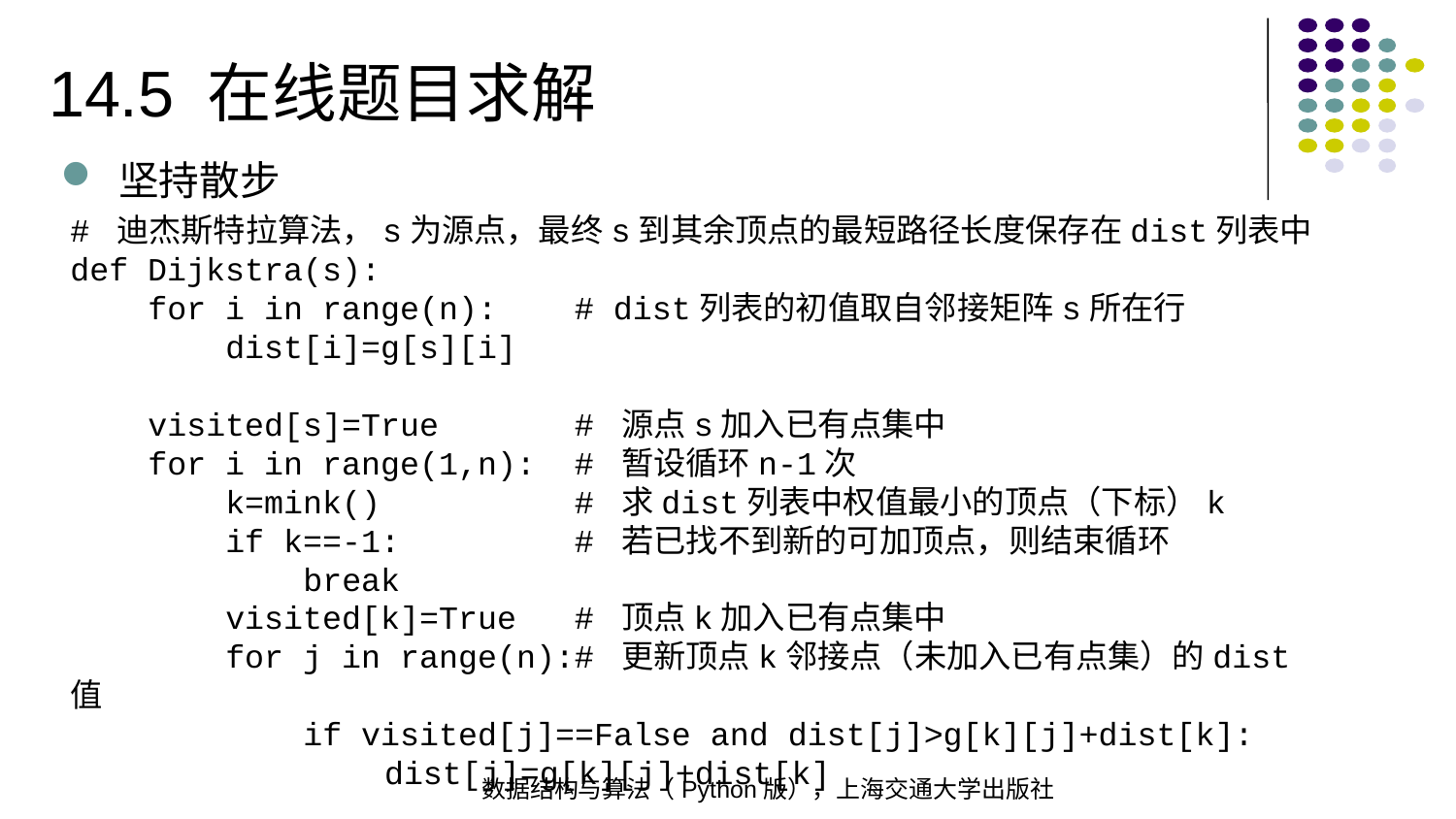

14.5 在线题目求解
坚持散步
# 迪杰斯特拉算法，s为源点，最终s到其余顶点的最短路径长度保存在dist列表中
def Dijkstra(s):
    for i in range(n):    # dist列表的初值取自邻接矩阵s所在行
        dist[i]=g[s][i]

    visited[s]=True       # 源点s加入已有点集中
    for i in range(1,n):  # 暂设循环n-1次
        k=mink()          # 求dist列表中权值最小的顶点（下标）k
        if k==-1:         # 若已找不到新的可加顶点，则结束循环
            break
        visited[k]=True   # 顶点k加入已有点集中
        for j in range(n):# 更新顶点k邻接点（未加入已有点集）的dist值
            if visited[j]==False and dist[j]>g[k][j]+dist[k]:
                         dist[j]=g[k][j]+dist[k]